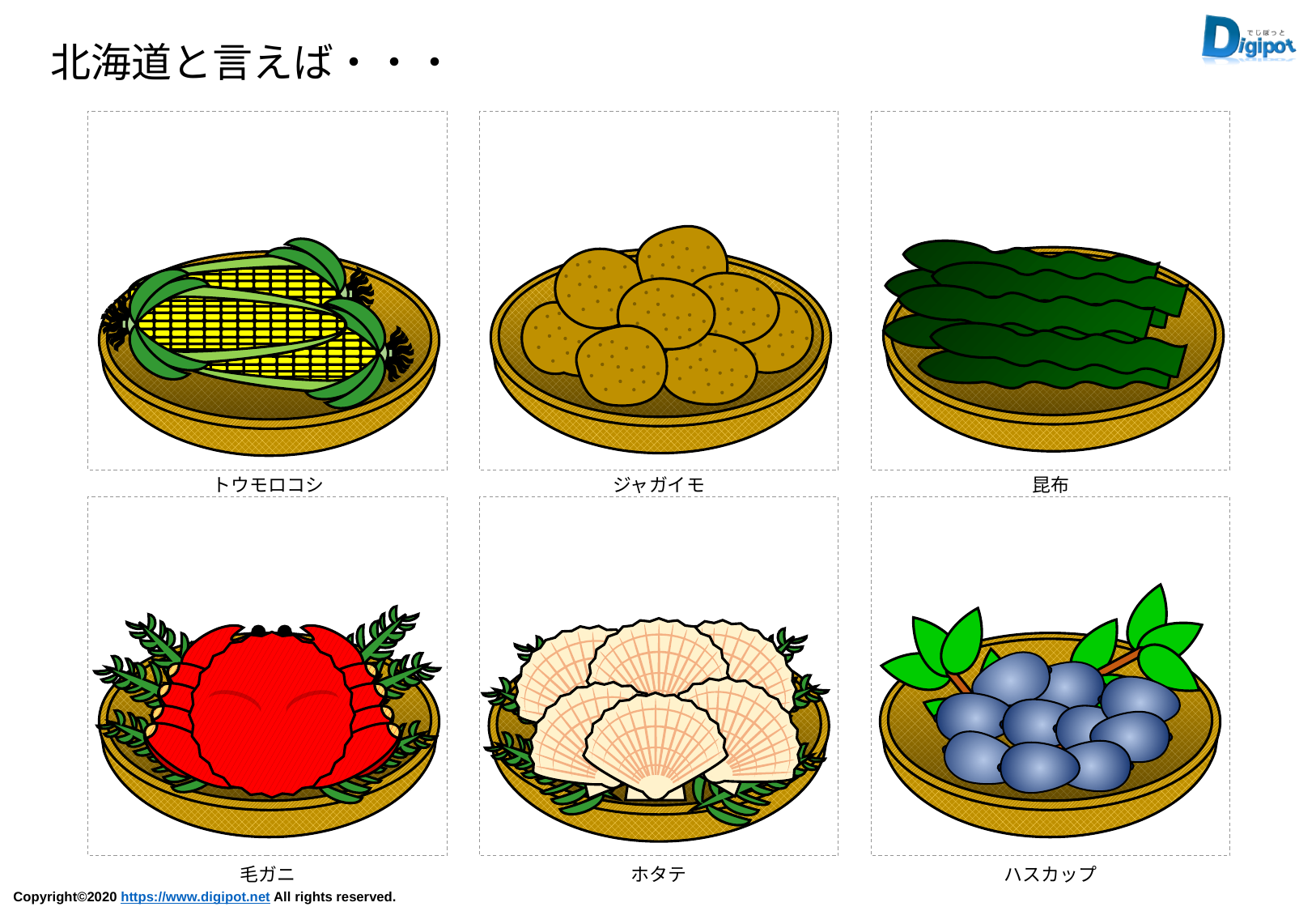

北海道と言えば・・・

トウモロコシ
ジャガイモ
昆布

毛ガニ
ホタテ
ハスカップ